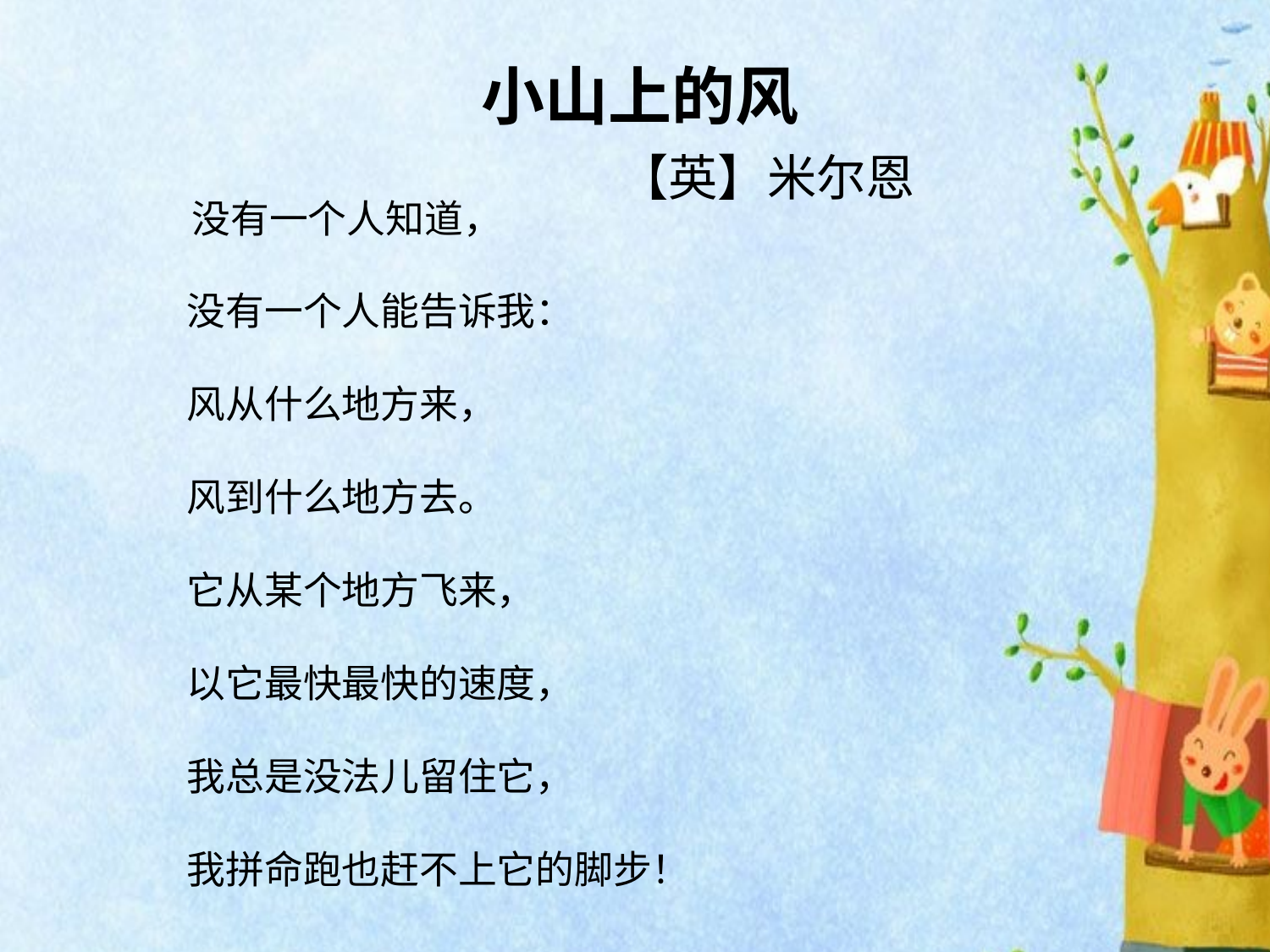

# 小山上的风 　　         【英】米尔恩
　　    没有一个人知道，
　　没有一个人能告诉我：
　　风从什么地方来，
　　风到什么地方去。
　　它从某个地方飞来，
　　以它最快最快的速度，
　　我总是没法儿留住它，
　　我拼命跑也赶不上它的脚步！